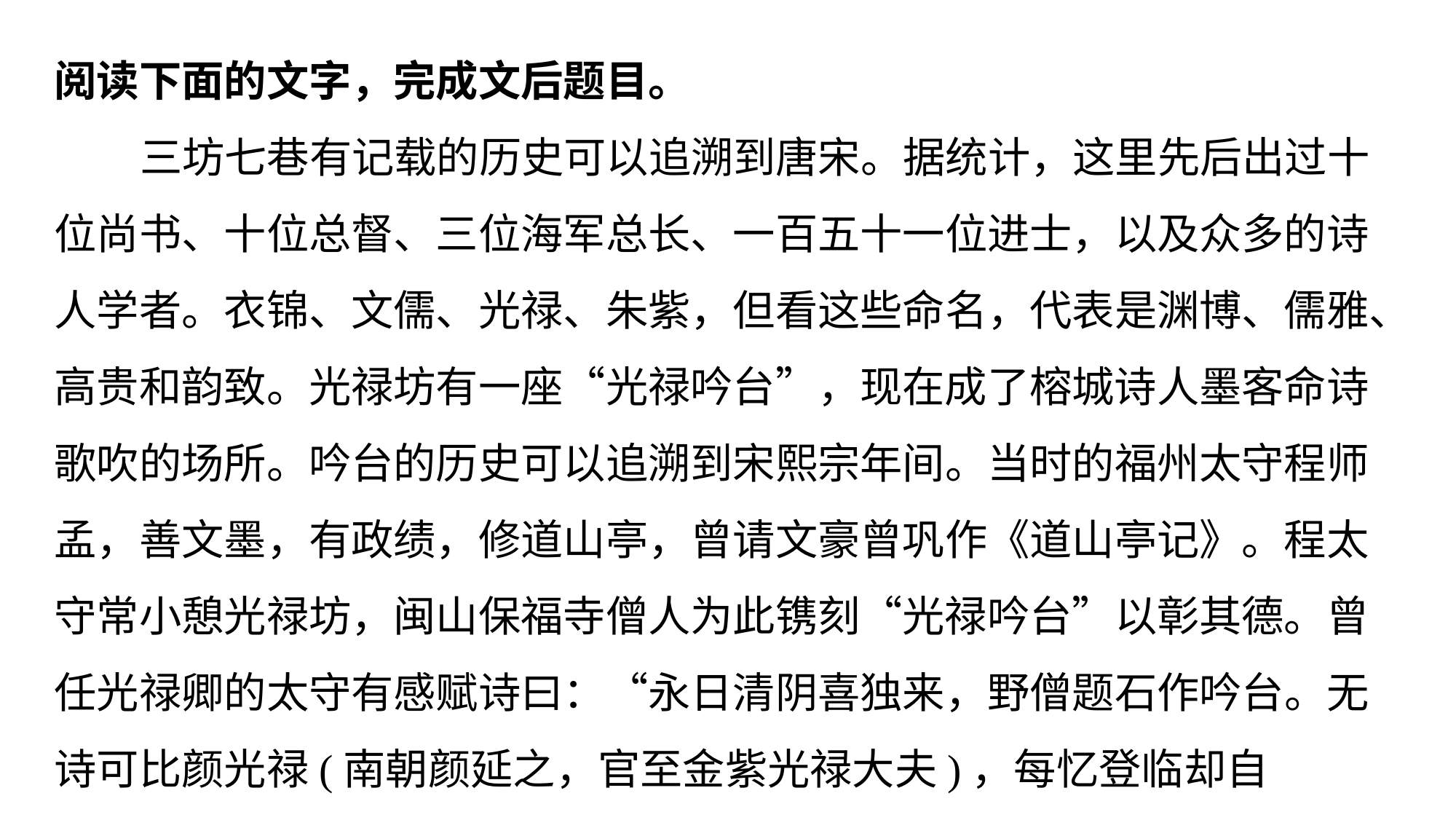

阅读下面的文字，完成文后题目。
三坊七巷有记载的历史可以追溯到唐宋。据统计，这里先后出过十位尚书、十位总督、三位海军总长、一百五十一位进士，以及众多的诗人学者。衣锦、文儒、光禄、朱紫，但看这些命名，代表是渊博、儒雅、高贵和韵致。光禄坊有一座“光禄吟台”，现在成了榕城诗人墨客命诗歌吹的场所。吟台的历史可以追溯到宋熙宗年间。当时的福州太守程师孟，善文墨，有政绩，修道山亭，曾请文豪曾巩作《道山亭记》。程太守常小憩光禄坊，闽山保福寺僧人为此镌刻“光禄吟台”以彰其德。曾任光禄卿的太守有感赋诗曰：“永日清阴喜独来，野僧题石作吟台。无诗可比颜光禄(南朝颜延之，官至金紫光禄大夫)，每忆登临却自回。”